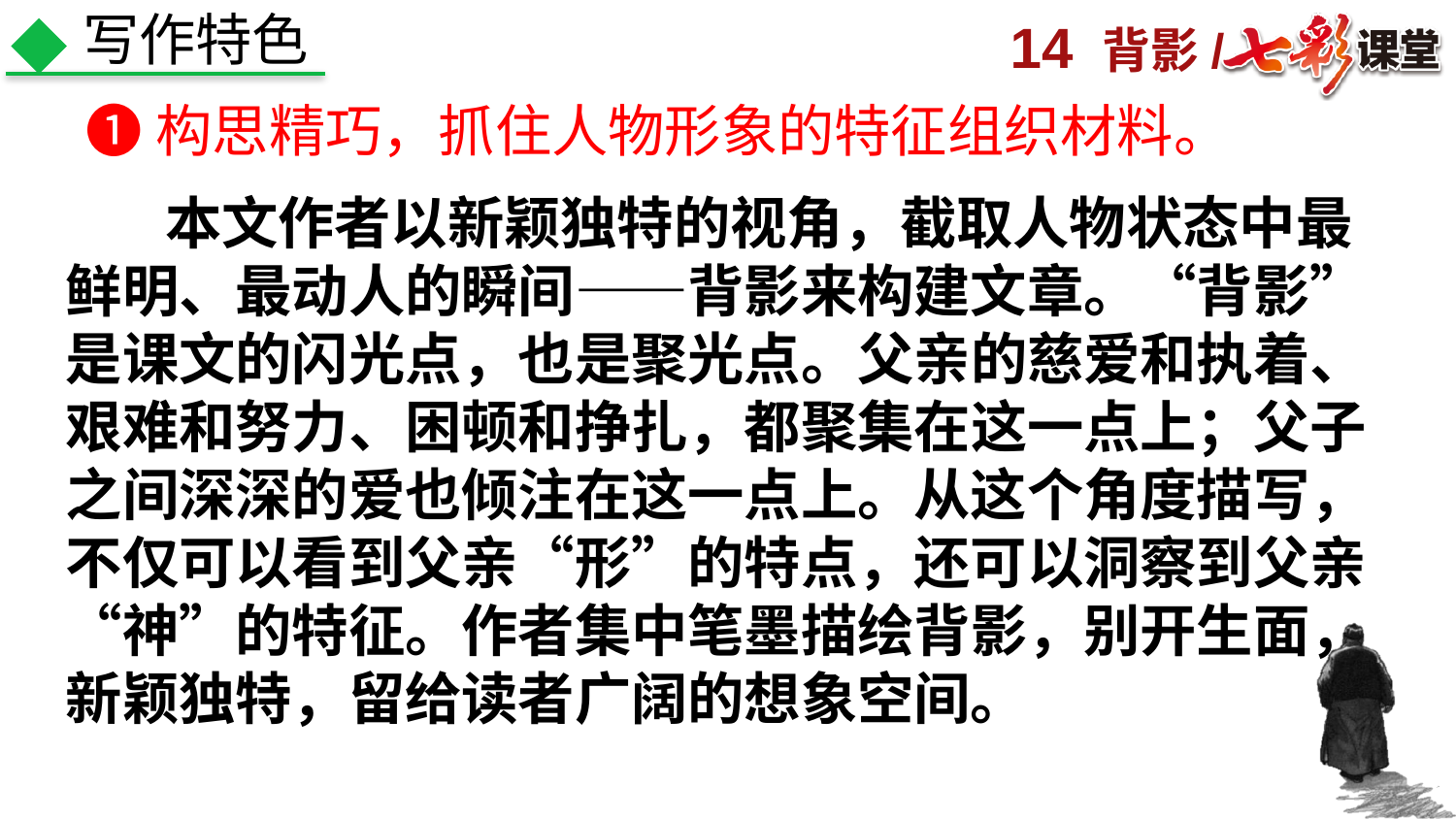

写作特色

❶构思精巧，抓住人物形象的特征组织材料。
 本文作者以新颖独特的视角，截取人物状态中最鲜明、最动人的瞬间——背影来构建文章。“背影”是课文的闪光点，也是聚光点。父亲的慈爱和执着、艰难和努力、困顿和挣扎，都聚集在这一点上；父子之间深深的爱也倾注在这一点上。从这个角度描写，不仅可以看到父亲“形”的特点，还可以洞察到父亲“神”的特征。作者集中笔墨描绘背影，别开生面，新颖独特，留给读者广阔的想象空间。